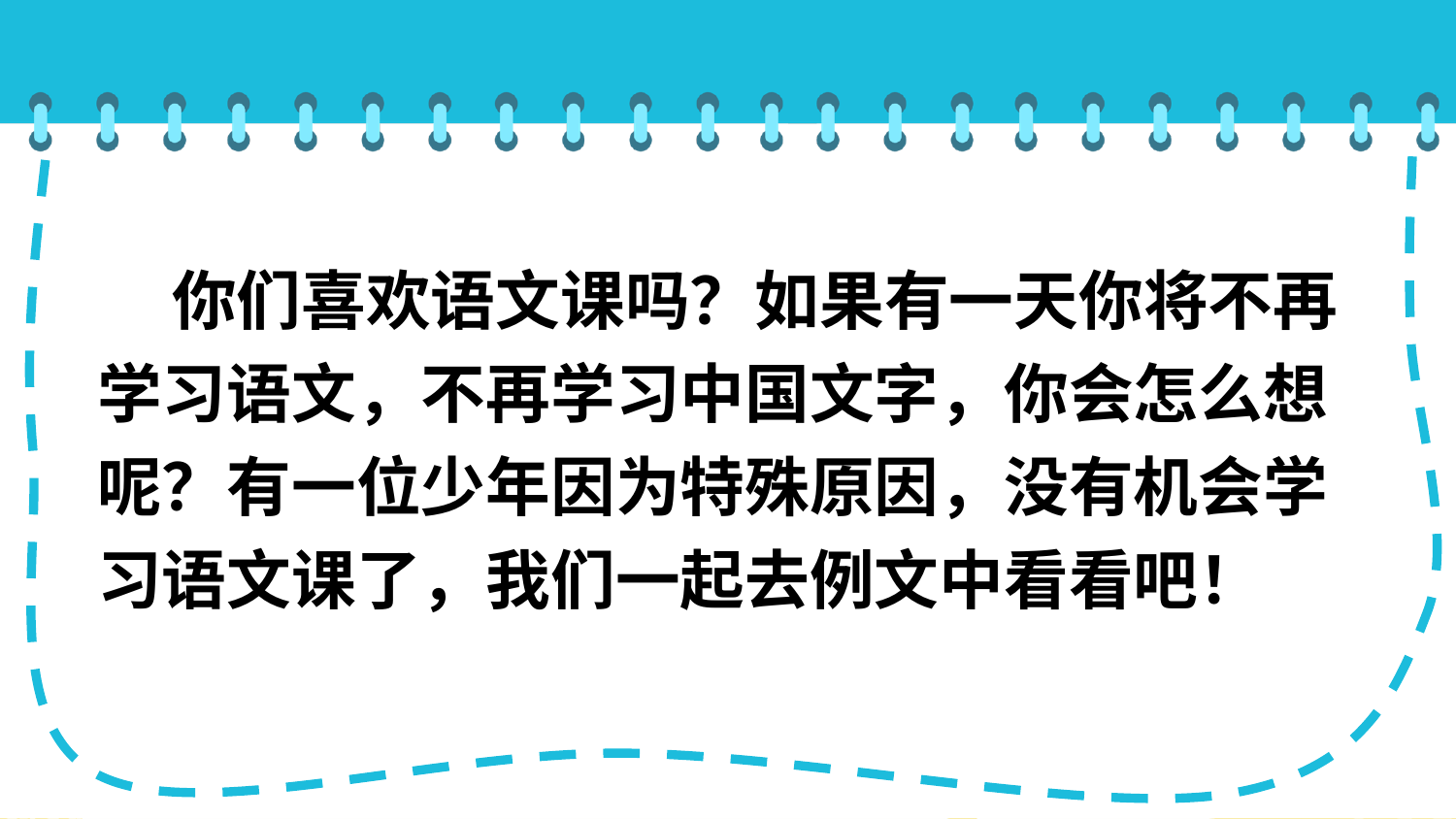

你们喜欢语文课吗？如果有一天你将不再学习语文，不再学习中国文字，你会怎么想呢？有一位少年因为特殊原因，没有机会学习语文课了，我们一起去例文中看看吧！